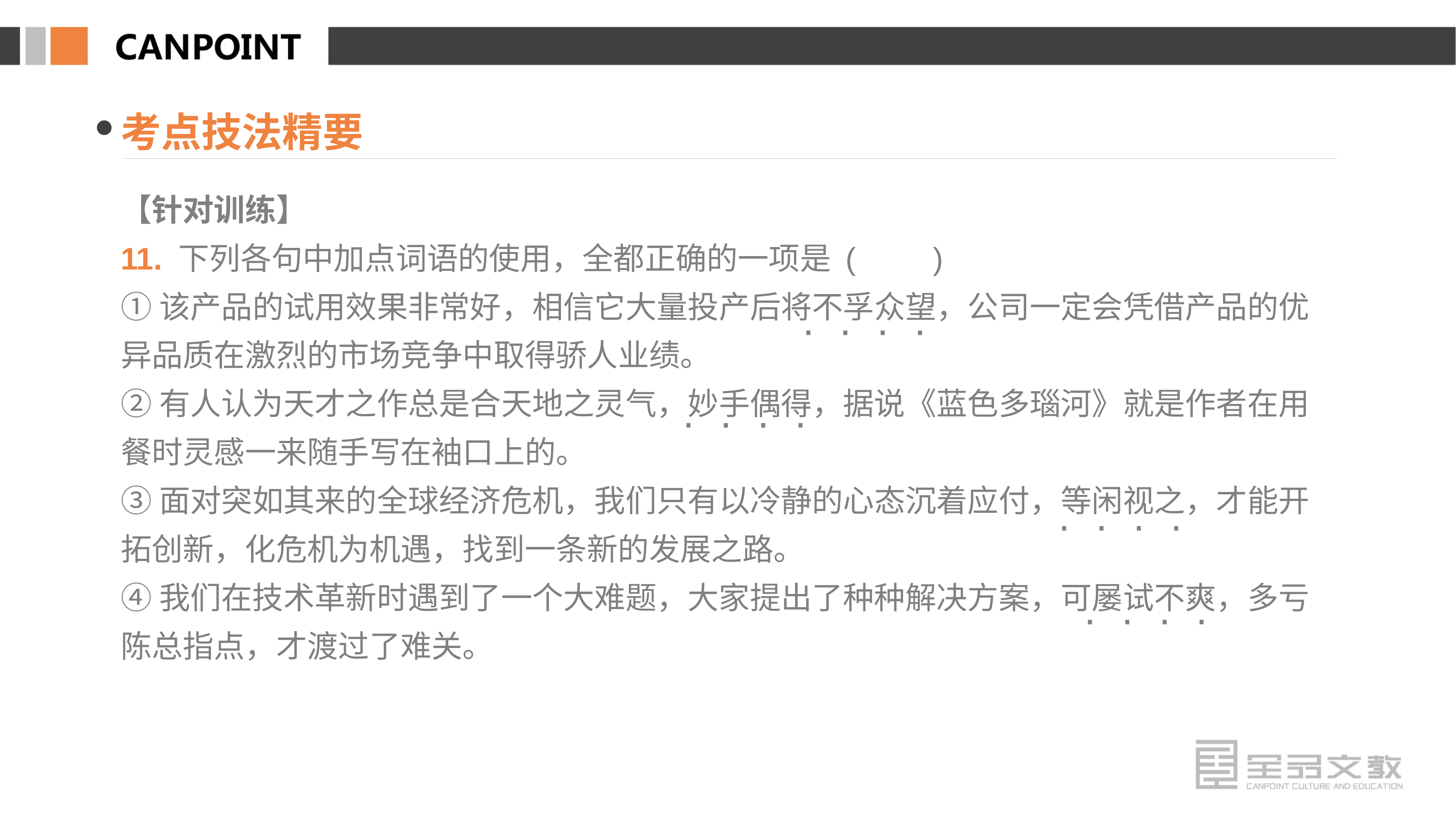

考点技法精要

【针对训练】
11. 下列各句中加点词语的使用，全都正确的一项是 (　　)
①该产品的试用效果非常好，相信它大量投产后将不孚众望，公司一定会凭借产品的优异品质在激烈的市场竞争中取得骄人业绩。
②有人认为天才之作总是合天地之灵气，妙手偶得，据说《蓝色多瑙河》就是作者在用餐时灵感一来随手写在袖口上的。
③面对突如其来的全球经济危机，我们只有以冷静的心态沉着应付，等闲视之，才能开拓创新，化危机为机遇，找到一条新的发展之路。
④我们在技术革新时遇到了一个大难题，大家提出了种种解决方案，可屡试不爽，多亏陈总指点，才渡过了难关。

·  ·  ·  ·
·  ·  ·  ·
·  ·  ·  ·
·  ·  ·  ·